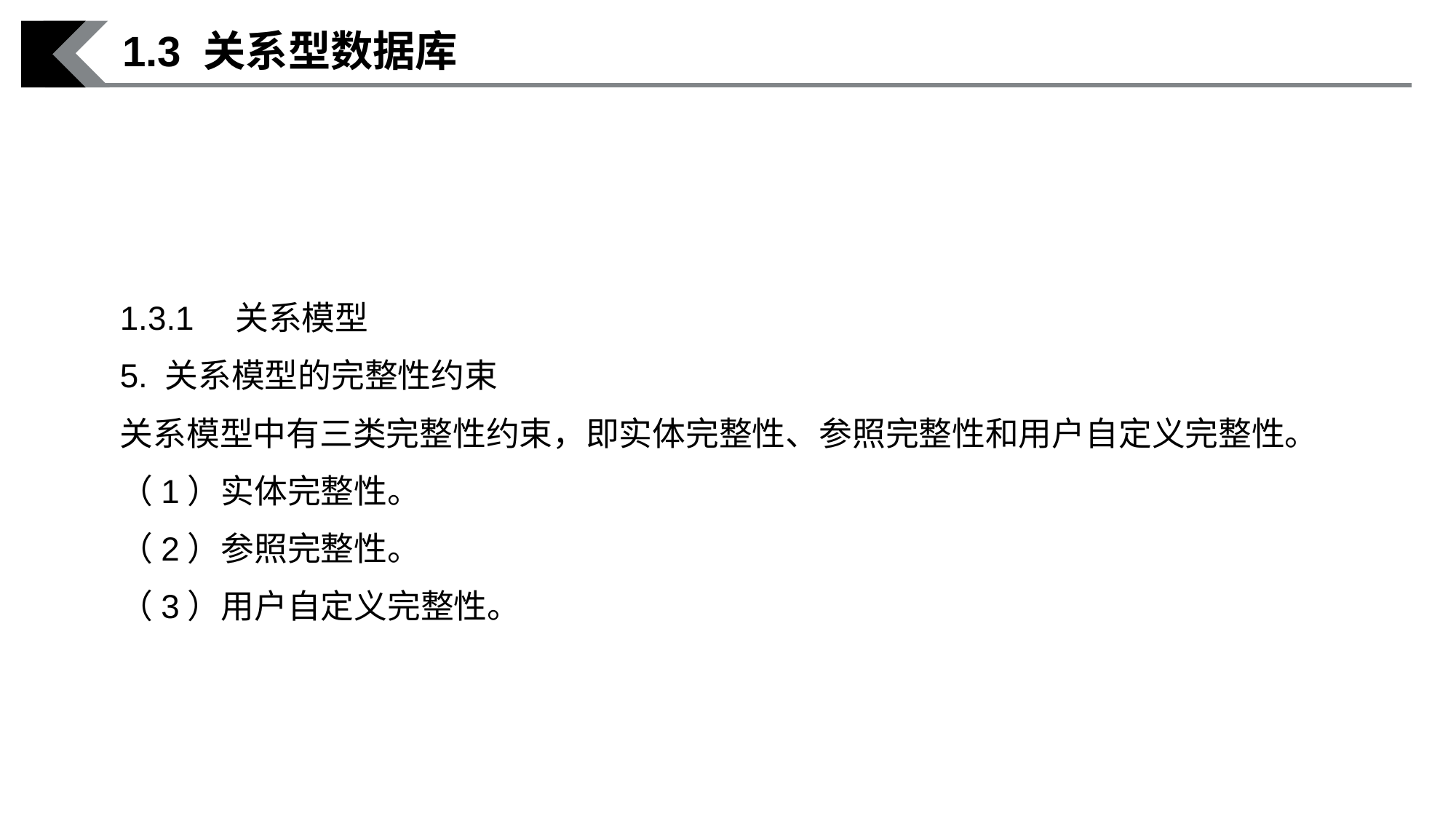

1.3 关系型数据库
1.3.1　关系模型
5. 关系模型的完整性约束
关系模型中有三类完整性约束，即实体完整性、参照完整性和用户自定义完整性。
（1）实体完整性。
（2）参照完整性。
（3）用户自定义完整性。